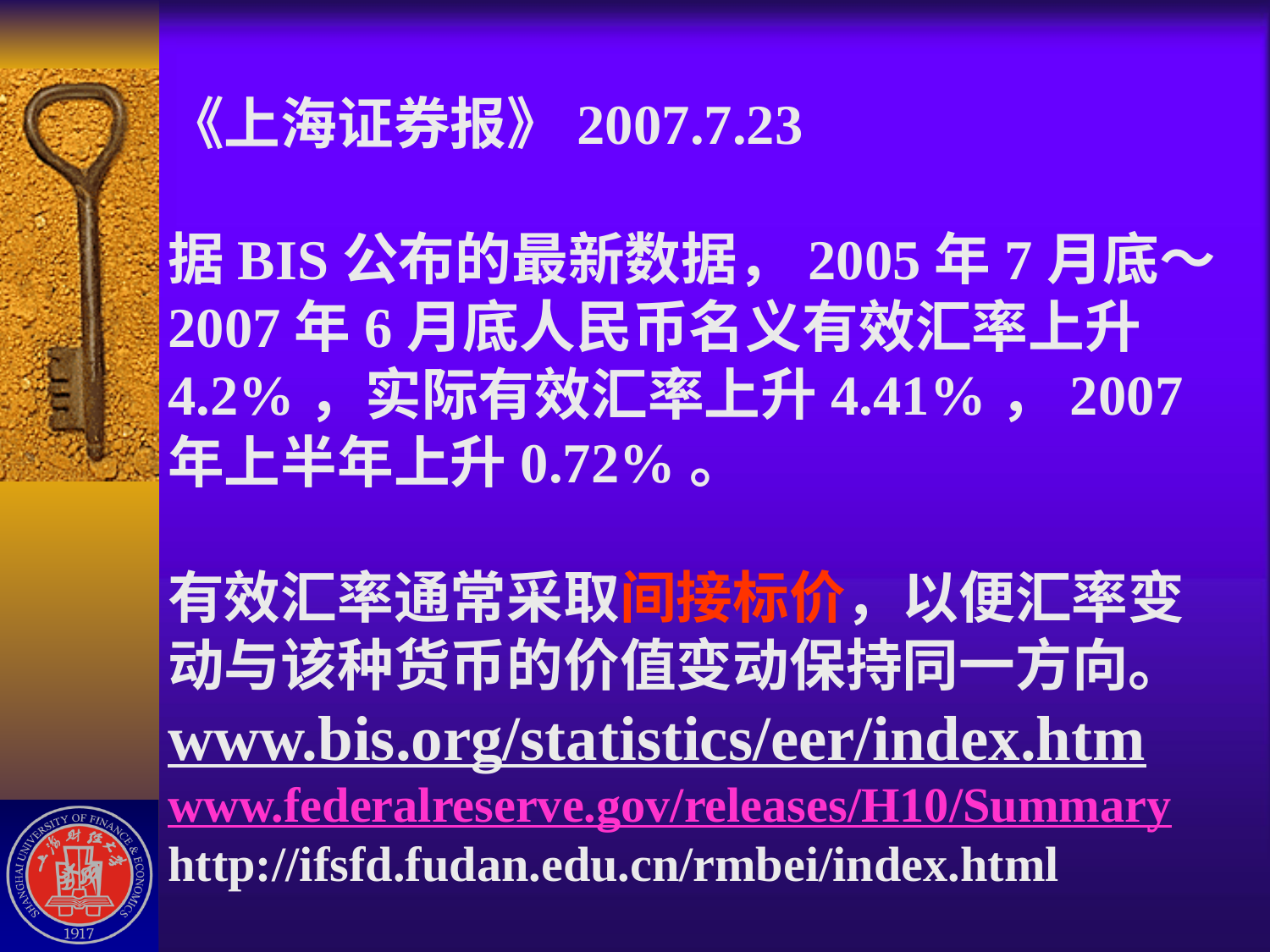

# 《上海证券报》2007.7.23 据BIS公布的最新数据，2005年7月底～2007年6月底人民币名义有效汇率上升4.2%，实际有效汇率上升4.41%，2007年上半年上升0.72%。 有效汇率通常采取间接标价，以便汇率变动与该种货币的价值变动保持同一方向。 www.bis.org/statistics/eer/index.htm www.federalreserve.gov/releases/H10/Summary http://ifsfd.fudan.edu.cn/rmbei/index.html